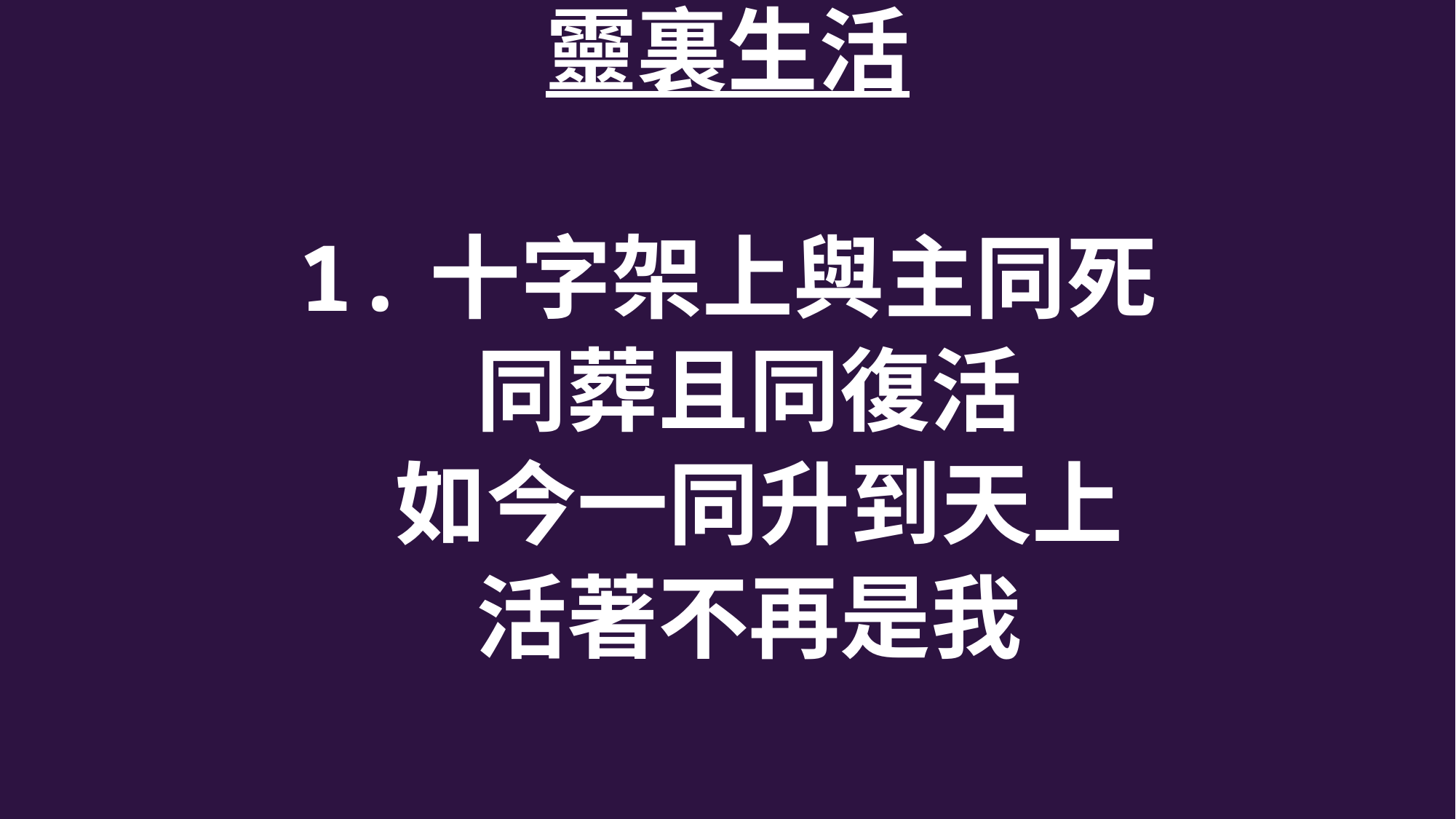

靈裏生活

1.十字架上與主同死
 同葬且同復活
  如今一同升到天上
 活著不再是我